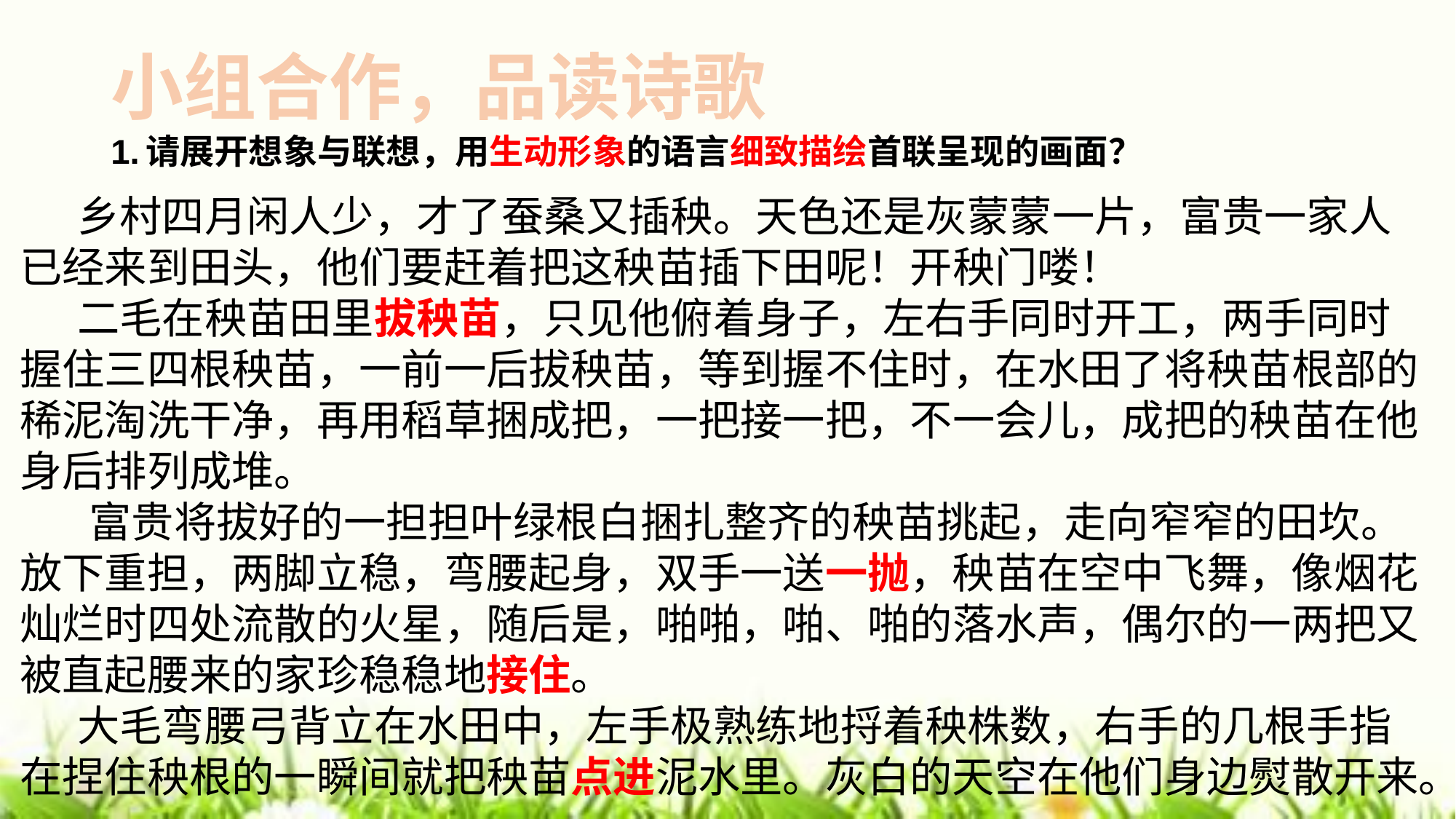

# 小组合作，品读诗歌
1.请展开想象与联想，用生动形象的语言细致描绘首联呈现的画面？

    乡村四月闲人少，才了蚕桑又插秧。天色还是灰蒙蒙一片，富贵一家人已经来到田头，他们要赶着把这秧苗插下田呢！开秧门喽！
    二毛在秧苗田里拔秧苗，只见他俯着身子，左右手同时开工，两手同时握住三四根秧苗，一前一后拔秧苗，等到握不住时，在水田了将秧苗根部的稀泥淘洗干净，再用稻草捆成把，一把接一把，不一会儿，成把的秧苗在他身后排列成堆。
     富贵将拔好的一担担叶绿根白捆扎整齐的秧苗挑起，走向窄窄的田坎。放下重担，两脚立稳，弯腰起身，双手一送一抛，秧苗在空中飞舞，像烟花灿烂时四处流散的火星，随后是，啪啪，啪、啪的落水声，偶尔的一两把又被直起腰来的家珍稳稳地接住。
    大毛弯腰弓背立在水田中，左手极熟练地捋着秧株数，右手的几根手指在捏住秧根的一瞬间就把秧苗点进泥水里。灰白的天空在他们身边熨散开来。